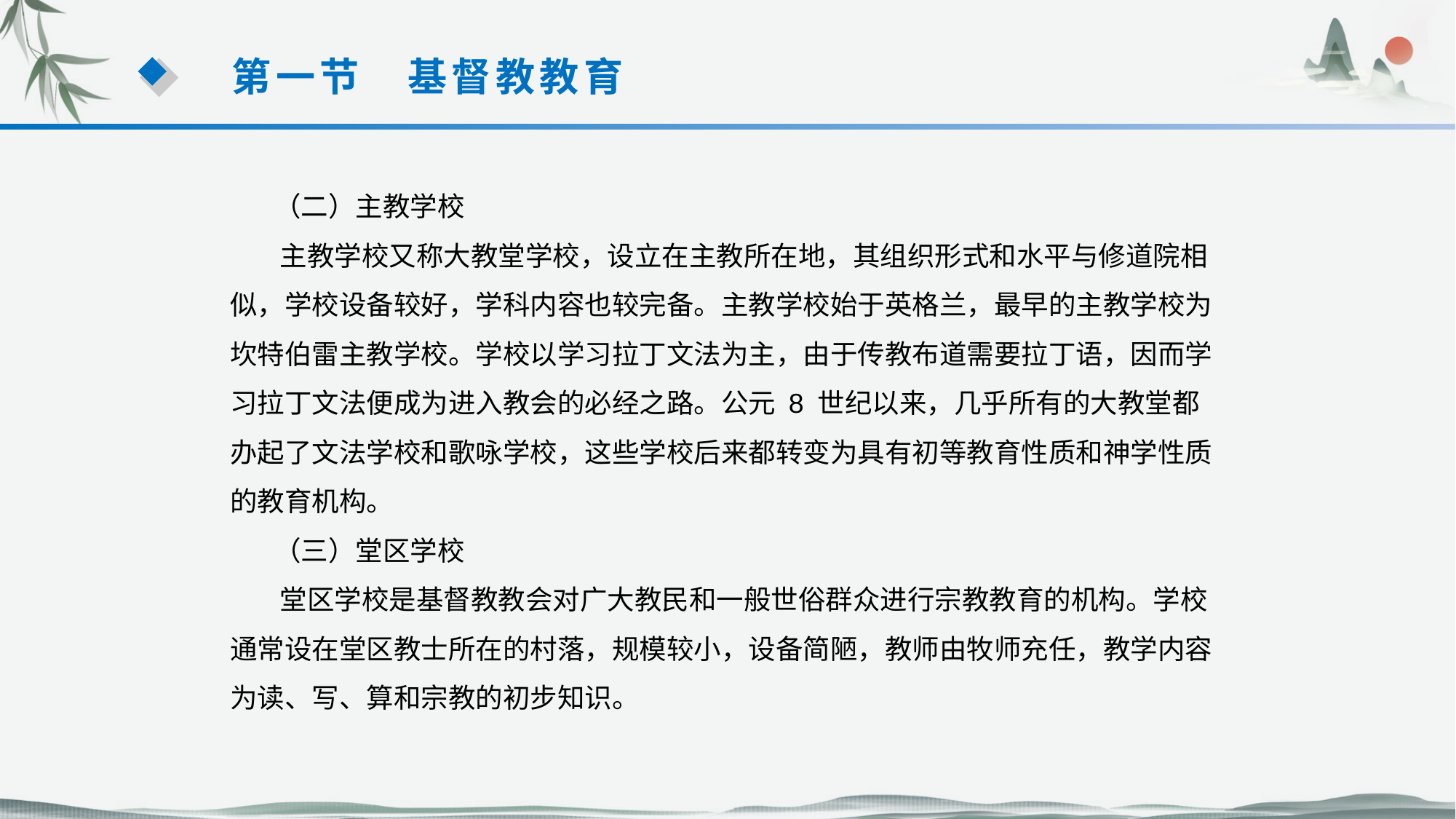

第一节　基督教教育

      （二）主教学校
       主教学校又称大教堂学校，设立在主教所在地，其组织形式和水平与修道院相似，学校设备较好，学科内容也较完备。主教学校始于英格兰，最早的主教学校为坎特伯雷主教学校。学校以学习拉丁文法为主，由于传教布道需要拉丁语，因而学习拉丁文法便成为进入教会的必经之路。公元 8 世纪以来，几乎所有的大教堂都办起了文法学校和歌咏学校，这些学校后来都转变为具有初等教育性质和神学性质的教育机构。
      （三）堂区学校
       堂区学校是基督教教会对广大教民和一般世俗群众进行宗教教育的机构。学校通常设在堂区教士所在的村落，规模较小，设备简陋，教师由牧师充任，教学内容为读、写、算和宗教的初步知识。